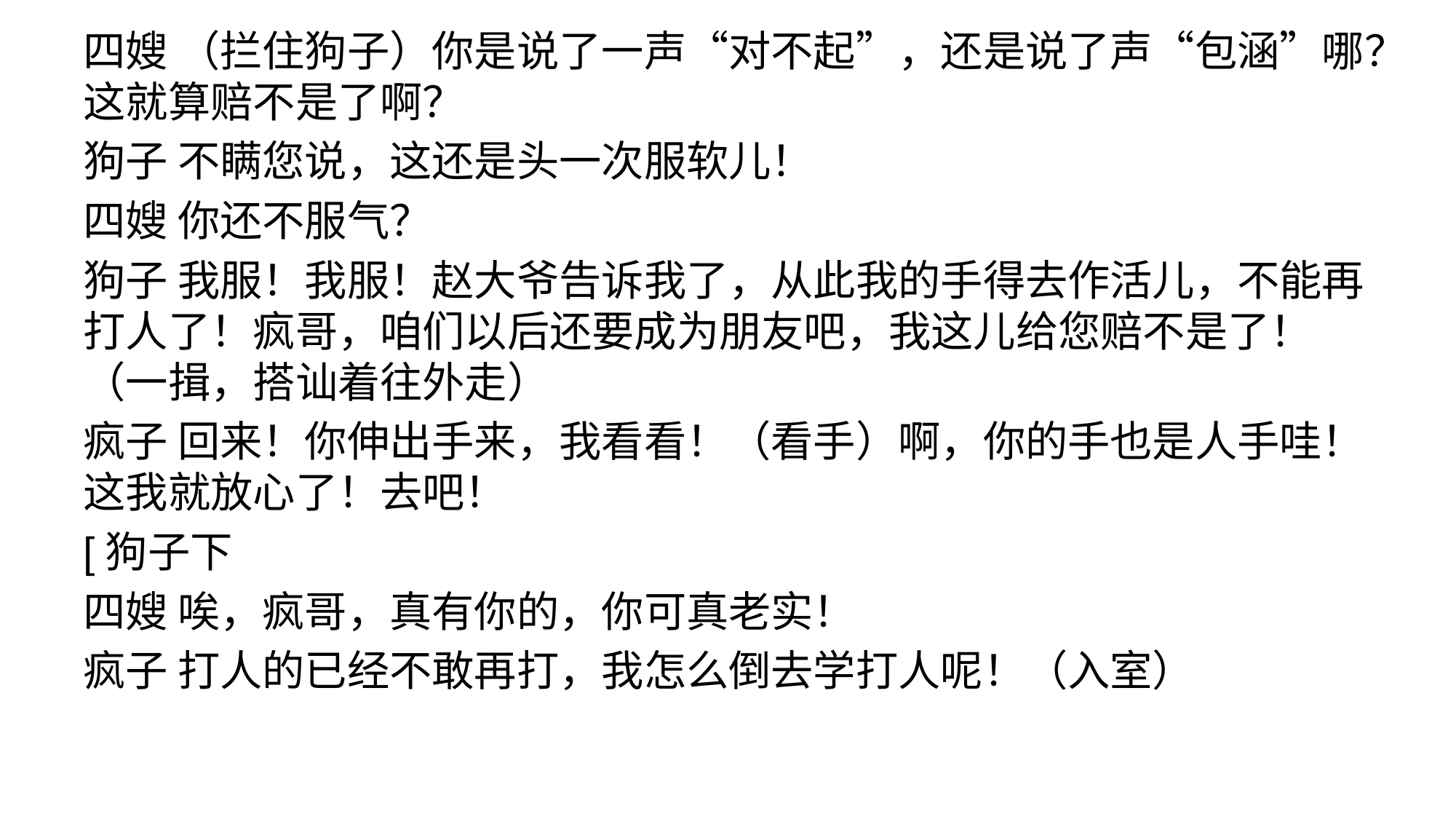

四嫂 （拦住狗子）你是说了一声“对不起”，还是说了声“包涵”哪？这就算赔不是了啊？
狗子 不瞒您说，这还是头一次服软儿！
四嫂 你还不服气？
狗子 我服！我服！赵大爷告诉我了，从此我的手得去作活儿，不能再打人了！疯哥，咱们以后还要成为朋友吧，我这儿给您赔不是了！（一揖，搭讪着往外走）
疯子 回来！你伸出手来，我看看！（看手）啊，你的手也是人手哇！这我就放心了！去吧！
[狗子下
四嫂 唉，疯哥，真有你的，你可真老实！
疯子 打人的已经不敢再打，我怎么倒去学打人呢！（入室）